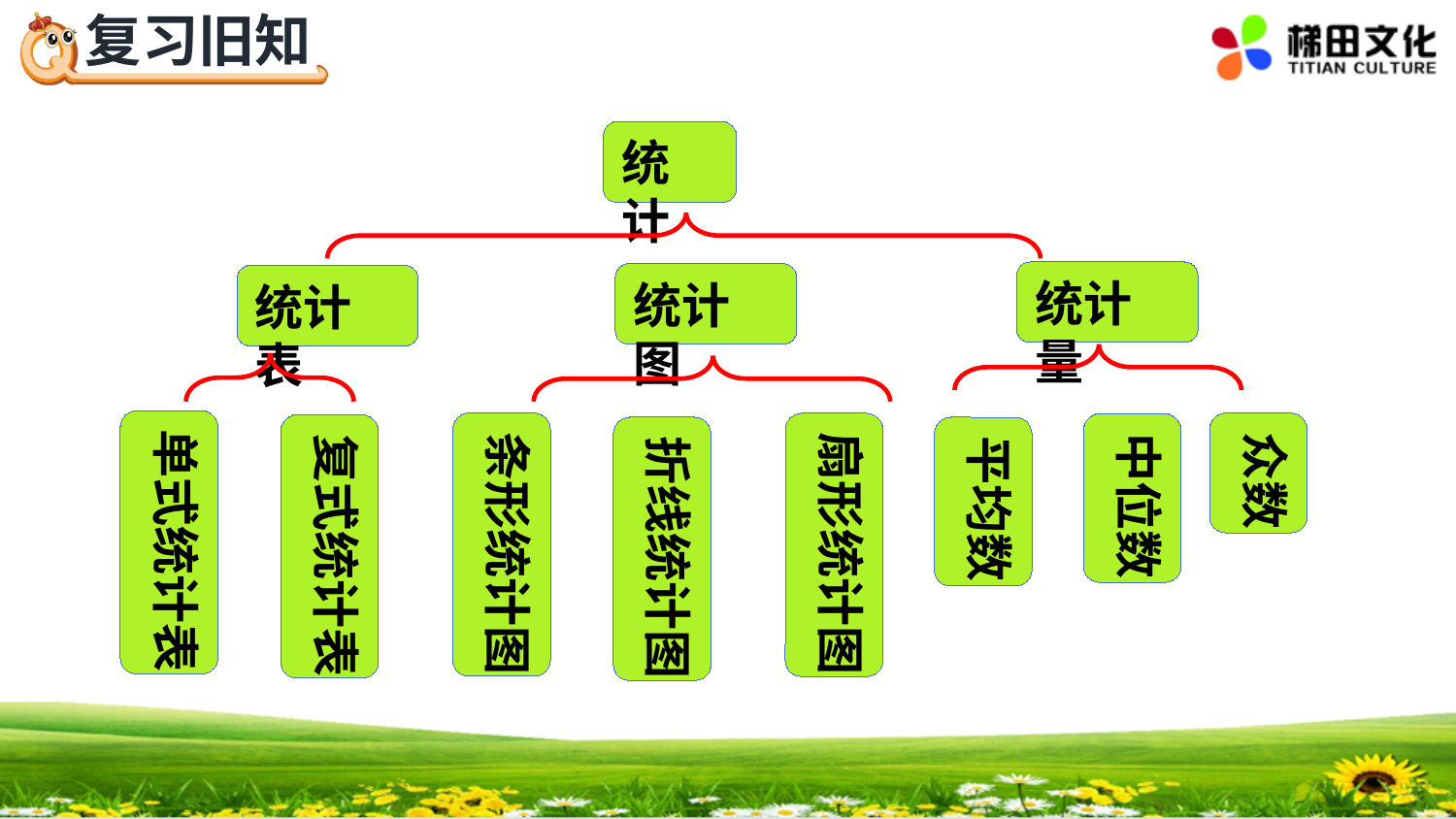

统计

统计量
统计图
统计表

单式统计表
条形统计图
众数
扇形统计图
中位数
复式统计表
折线统计图
平均数